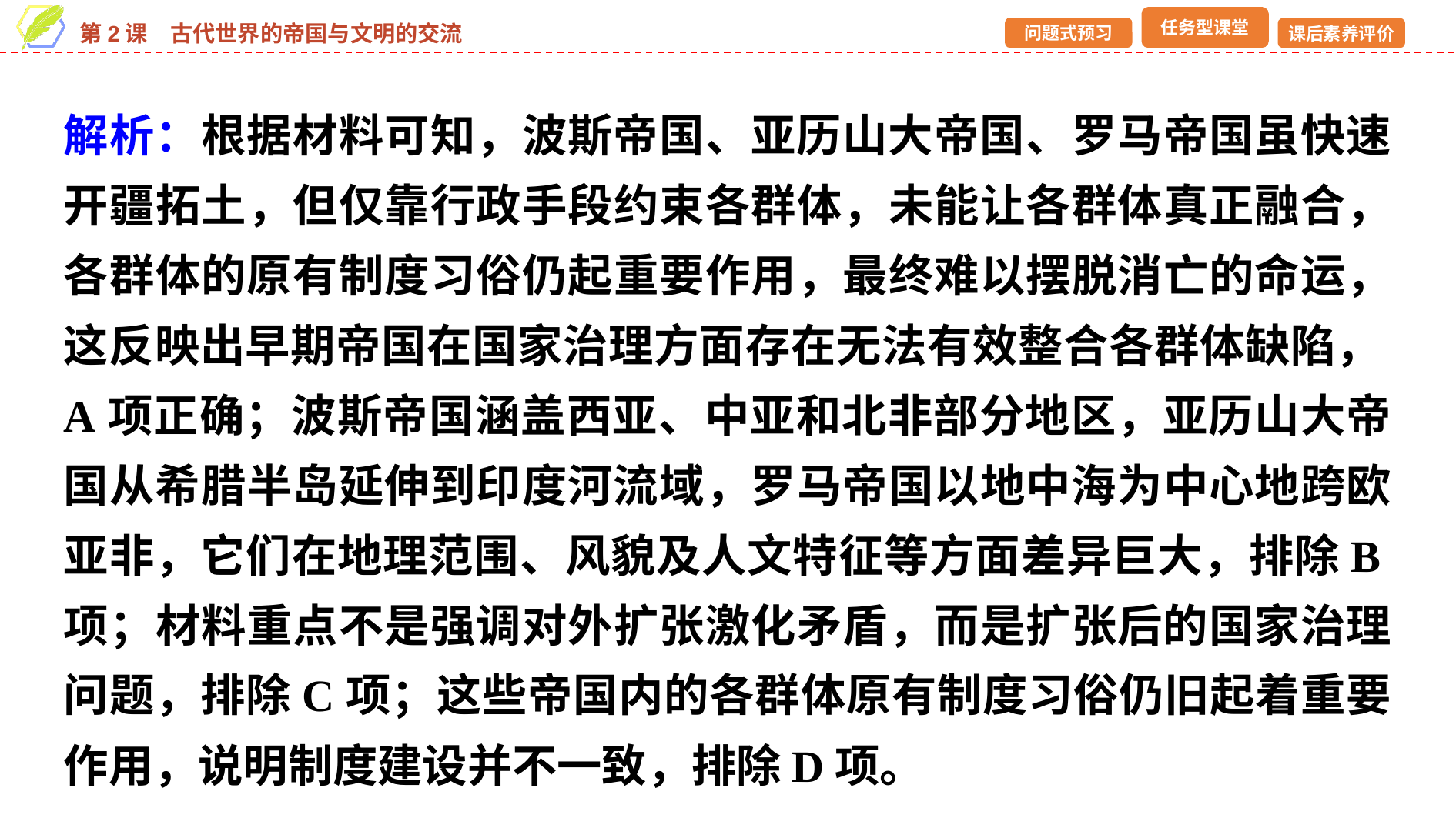

解析：根据材料可知，波斯帝国、亚历山大帝国、罗马帝国虽快速开疆拓土，但仅靠行政手段约束各群体，未能让各群体真正融合，各群体的原有制度习俗仍起重要作用，最终难以摆脱消亡的命运，这反映出早期帝国在国家治理方面存在无法有效整合各群体缺陷，A项正确；波斯帝国涵盖西亚、中亚和北非部分地区，亚历山大帝国从希腊半岛延伸到印度河流域，罗马帝国以地中海为中心地跨欧亚非，它们在地理范围、风貌及人文特征等方面差异巨大，排除B项；材料重点不是强调对外扩张激化矛盾，而是扩张后的国家治理问题，排除C项；这些帝国内的各群体原有制度习俗仍旧起着重要作用，说明制度建设并不一致，排除D项。